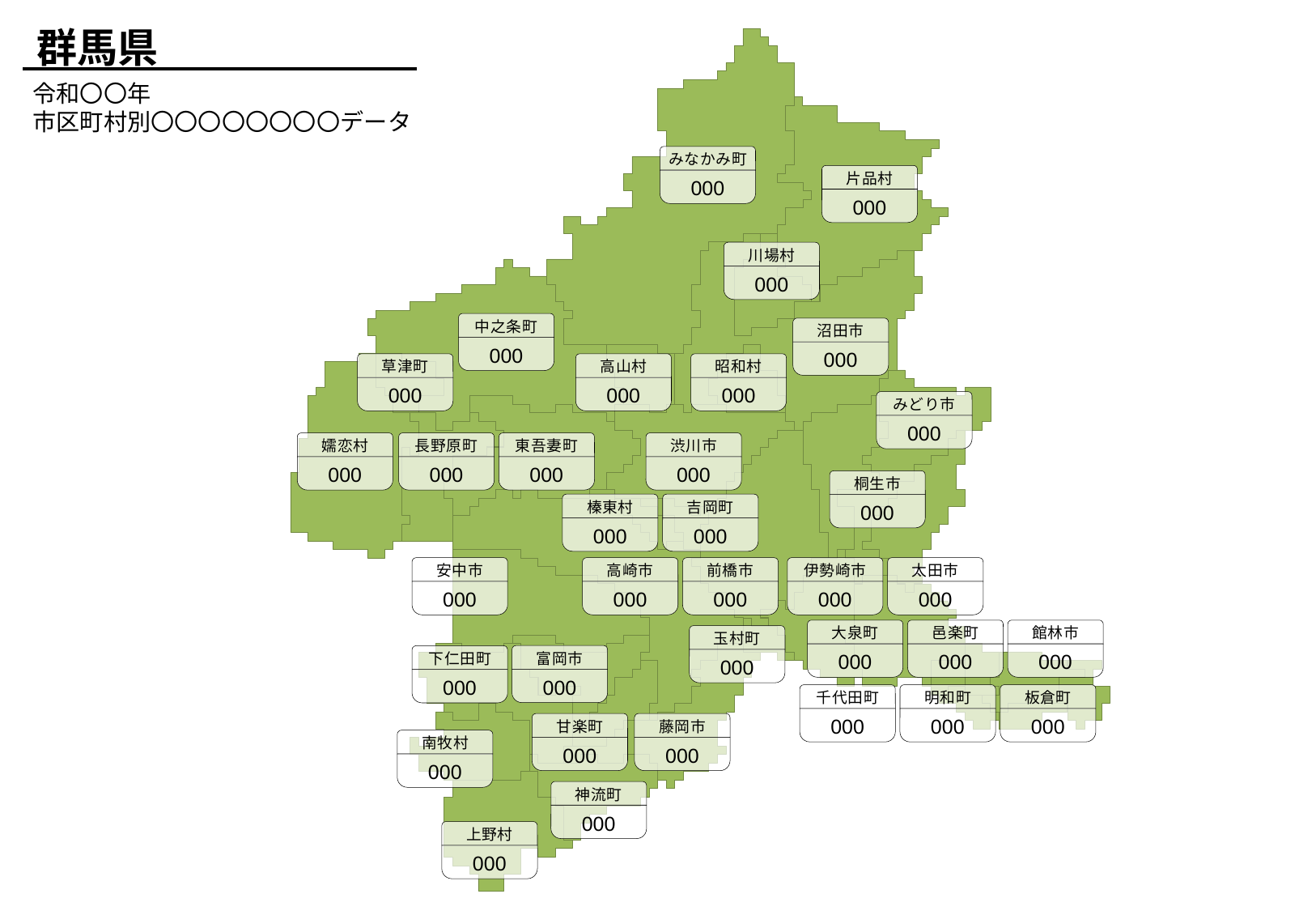

群馬県

令和〇〇年
市区町村別〇〇〇〇〇〇〇〇データ
みなかみ町
000
片品村
000
川場村
000
中之条町
000
沼田市
000
草津町
000
高山村
000
昭和村
000
みどり市
000
嬬恋村
000
長野原町
000
東吾妻町
000
渋川市
000
桐生市
000
榛東村
000
吉岡町
000
安中市
000
高崎市
000
前橋市
000
伊勢崎市
000
太田市
000
大泉町
000
邑楽町
000
館林市
000
玉村町
000
富岡市
000
下仁田町
000
千代田町
000
明和町
000
板倉町
000
甘楽町
000
藤岡市
000
南牧村
000
神流町
000
上野村
000